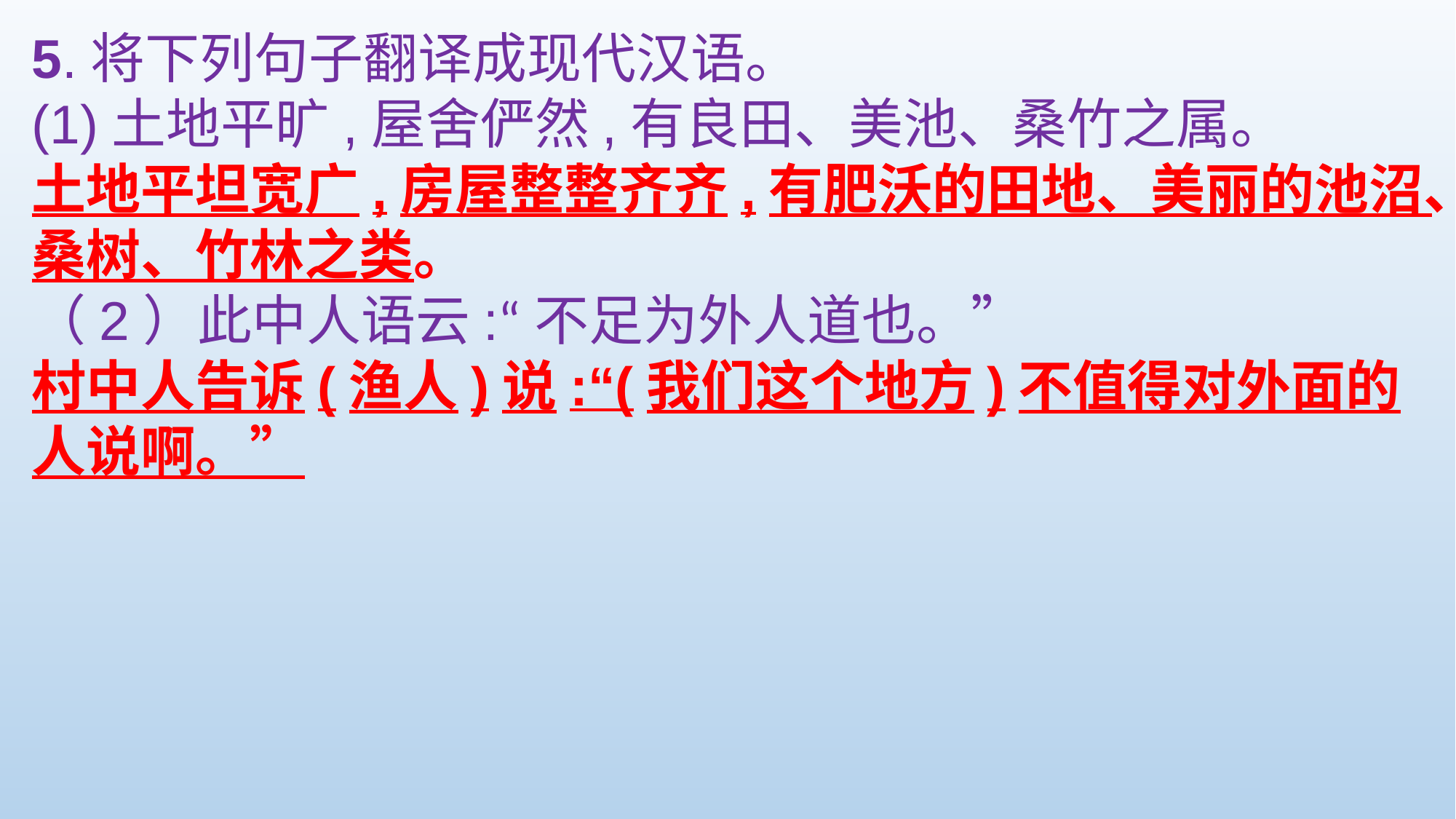

5.将下列句子翻译成现代汉语。
(1)土地平旷,屋舍俨然,有良田、美池、桑竹之属。
土地平坦宽广,房屋整整齐齐,有肥沃的田地、美丽的池沼、桑树、竹林之类。
（2）此中人语云:“不足为外人道也。”
村中人告诉(渔人)说:“(我们这个地方)不值得对外面的人说啊。”